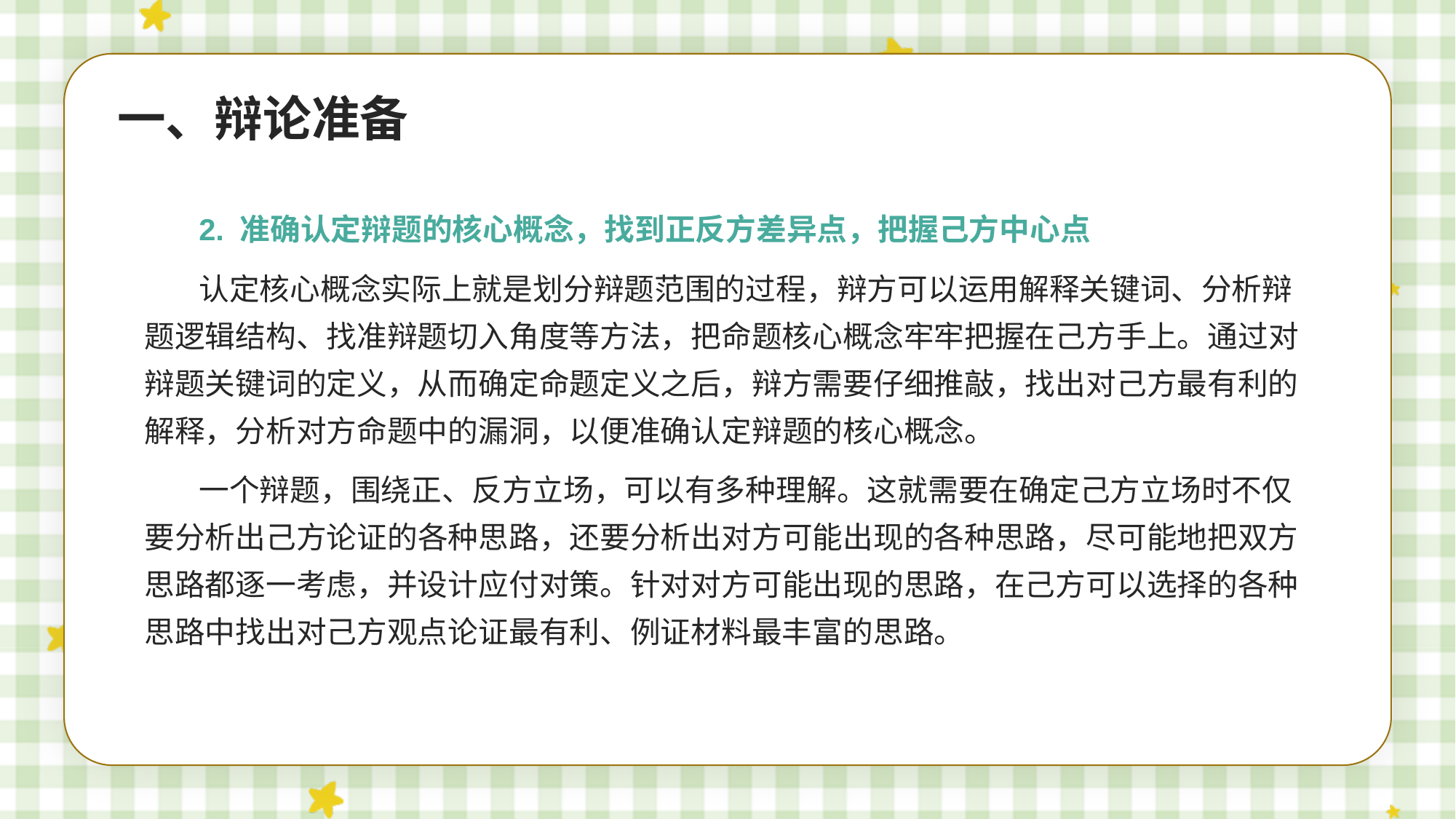

一、辩论准备
2. 准确认定辩题的核心概念，找到正反方差异点，把握己方中心点
认定核心概念实际上就是划分辩题范围的过程，辩方可以运用解释关键词、分析辩题逻辑结构、找准辩题切入角度等方法，把命题核心概念牢牢把握在己方手上。通过对辩题关键词的定义，从而确定命题定义之后，辩方需要仔细推敲，找出对己方最有利的解释，分析对方命题中的漏洞，以便准确认定辩题的核心概念。
一个辩题，围绕正、反方立场，可以有多种理解。这就需要在确定己方立场时不仅要分析出己方论证的各种思路，还要分析出对方可能出现的各种思路，尽可能地把双方思路都逐一考虑，并设计应付对策。针对对方可能出现的思路，在己方可以选择的各种思路中找出对己方观点论证最有利、例证材料最丰富的思路。